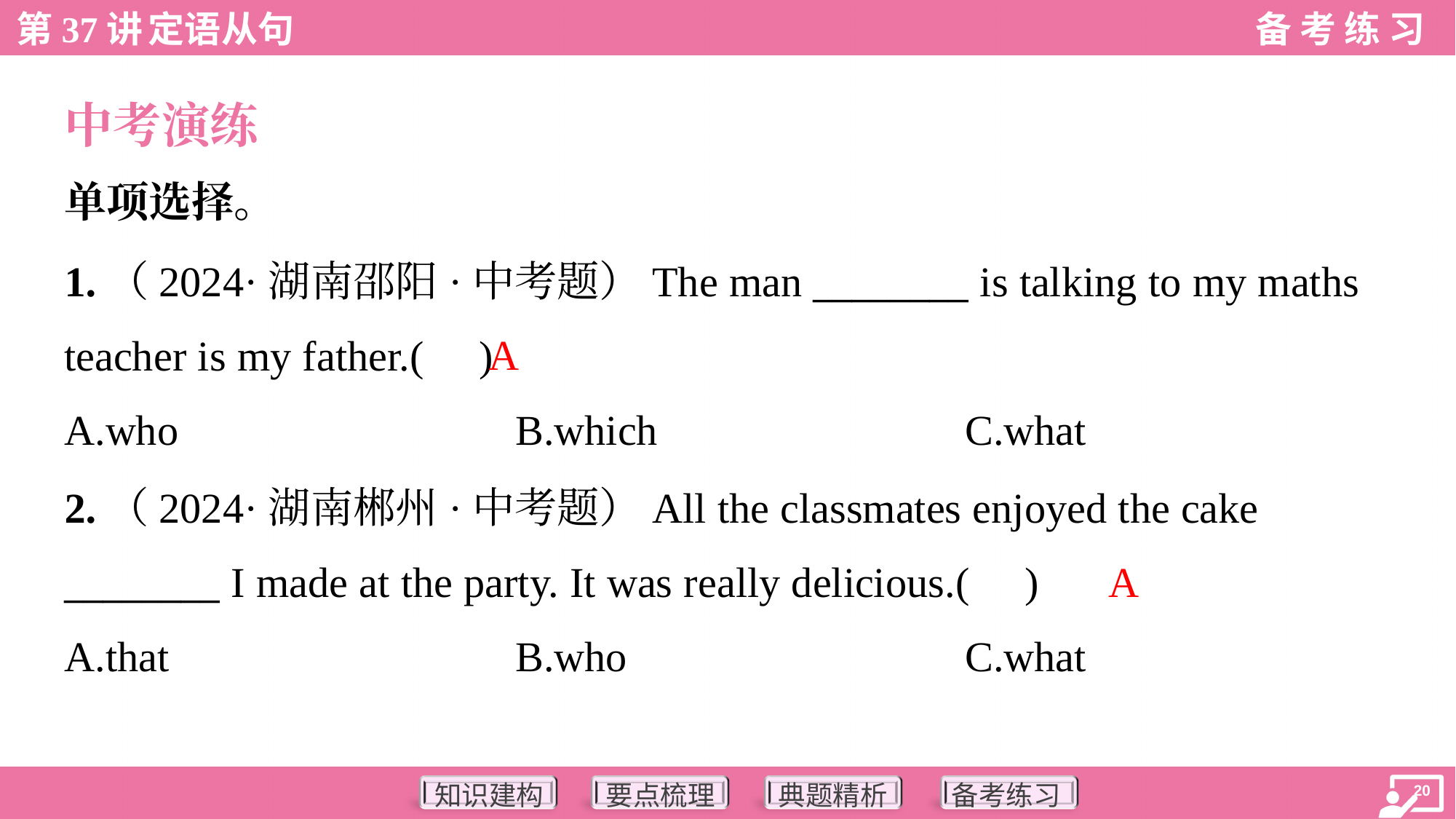

中考演练
单项选择。
1.（2024·湖南邵阳·中考题）The man ________ is talking to my maths
teacher is my father.(     )
A
A.who	B.which	C.what
2.（2024·湖南郴州·中考题）All the classmates enjoyed the cake
________ I made at the party. It was really delicious.(     )
A
A.that	B.who	C.what